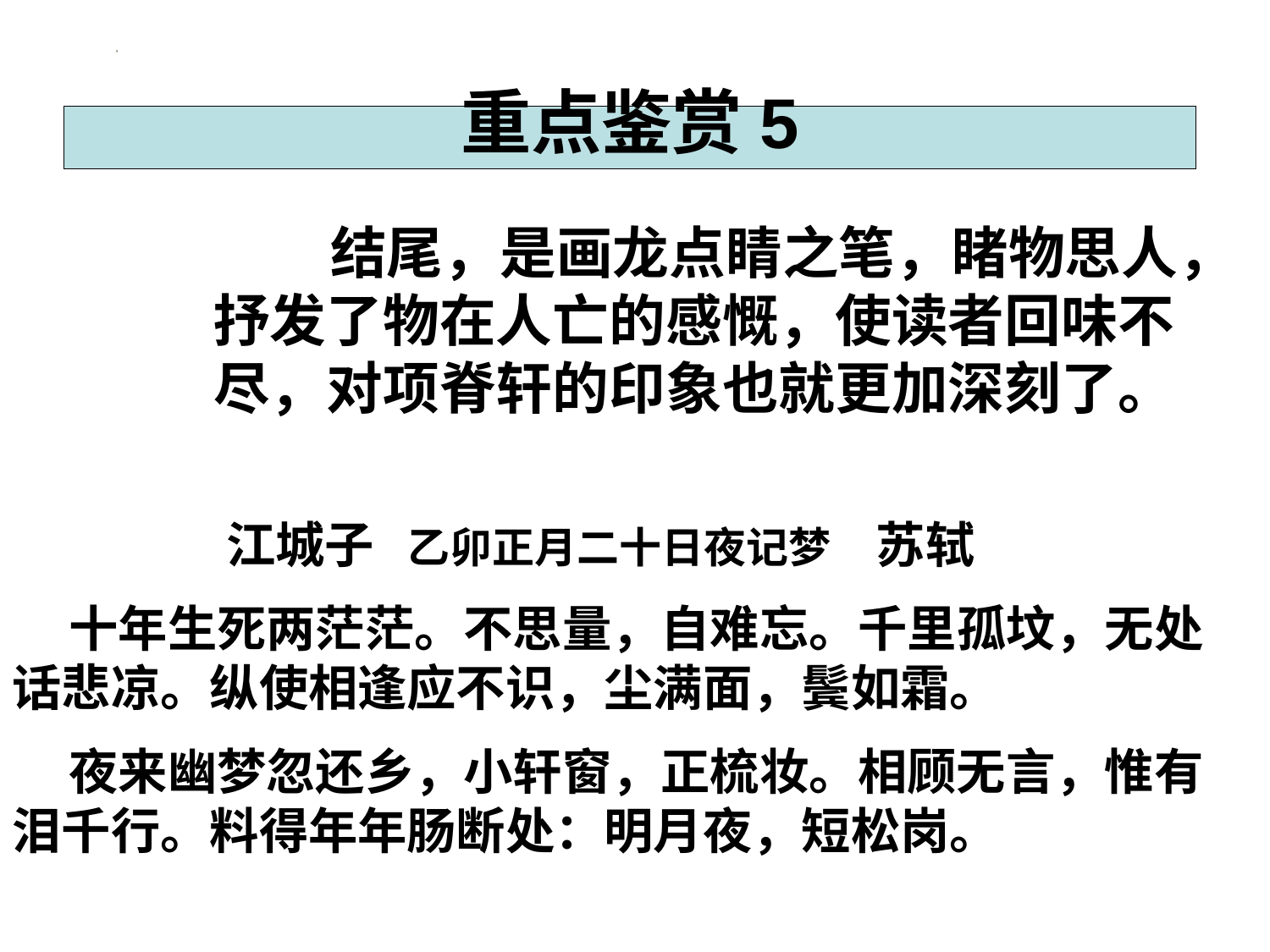

# 重点鉴赏5
        结尾，是画龙点睛之笔，睹物思人，抒发了物在人亡的感慨，使读者回味不尽，对项脊轩的印象也就更加深刻了。

                  江城子   乙卯正月二十日夜记梦    苏轼
    十年生死两茫茫。不思量，自难忘。千里孤坟，无处话悲凉。纵使相逢应不识，尘满面，鬓如霜。
    夜来幽梦忽还乡，小轩窗，正梳妆。相顾无言，惟有泪千行。料得年年肠断处：明月夜，短松岗。